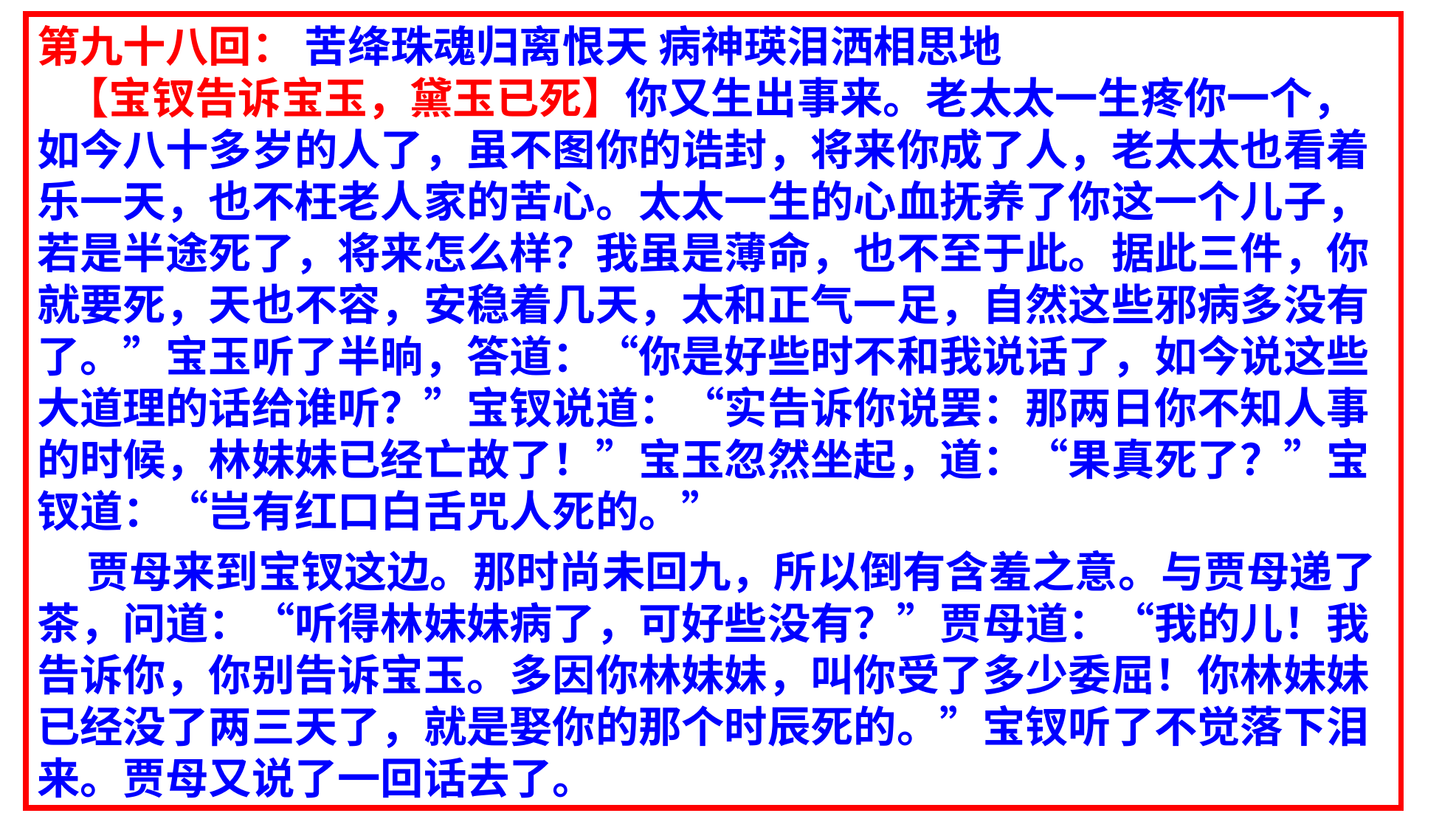

第九十八回： 苦绛珠魂归离恨天 病神瑛泪洒相思地
   【宝钗告诉宝玉，黛玉已死】你又生出事来。老太太一生疼你一个，如今八十多岁的人了，虽不图你的诰封，将来你成了人，老太太也看着乐一天，也不枉老人家的苦心。太太一生的心血抚养了你这一个儿子，若是半途死了，将来怎么样？我虽是薄命，也不至于此。据此三件，你就要死，天也不容，安稳着几天，太和正气一足，自然这些邪病多没有了。”宝玉听了半晌，答道：“你是好些时不和我说话了，如今说这些大道理的话给谁听？”宝钗说道：“实告诉你说罢：那两日你不知人事的时候，林妹妹已经亡故了！”宝玉忽然坐起，道：“果真死了？”宝钗道：“岂有红口白舌咒人死的。”
    贾母来到宝钗这边。那时尚未回九，所以倒有含羞之意。与贾母递了茶，问道：“听得林妹妹病了，可好些没有？”贾母道：“我的儿！我告诉你，你别告诉宝玉。多因你林妹妹，叫你受了多少委屈！你林妹妹已经没了两三天了，就是娶你的那个时辰死的。”宝钗听了不觉落下泪来。贾母又说了一回话去了。